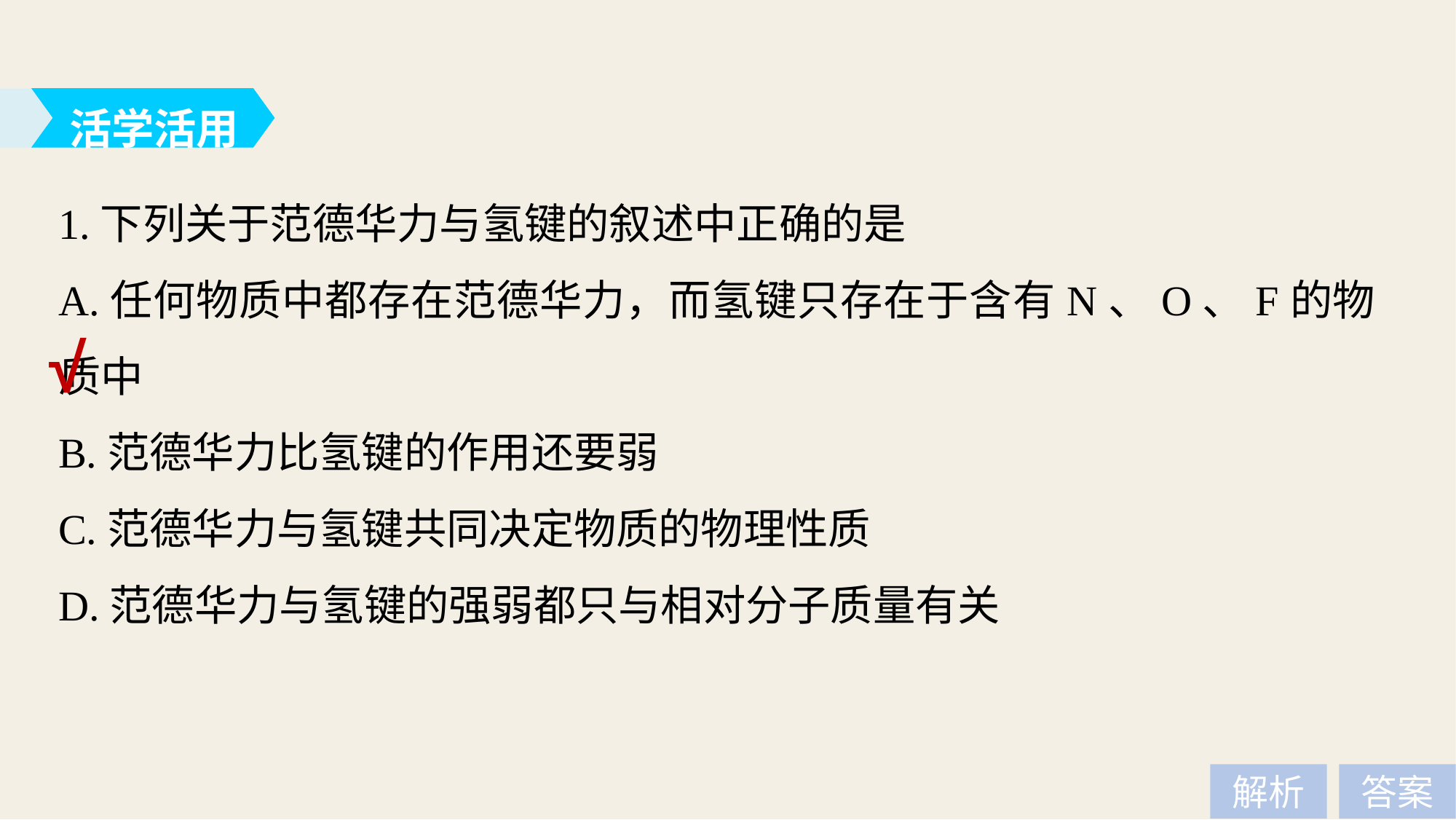

活学活用

1.下列关于范德华力与氢键的叙述中正确的是
A.任何物质中都存在范德华力，而氢键只存在于含有N、O、F的物质中
B.范德华力比氢键的作用还要弱
C.范德华力与氢键共同决定物质的物理性质
D.范德华力与氢键的强弱都只与相对分子质量有关
√
解析
答案